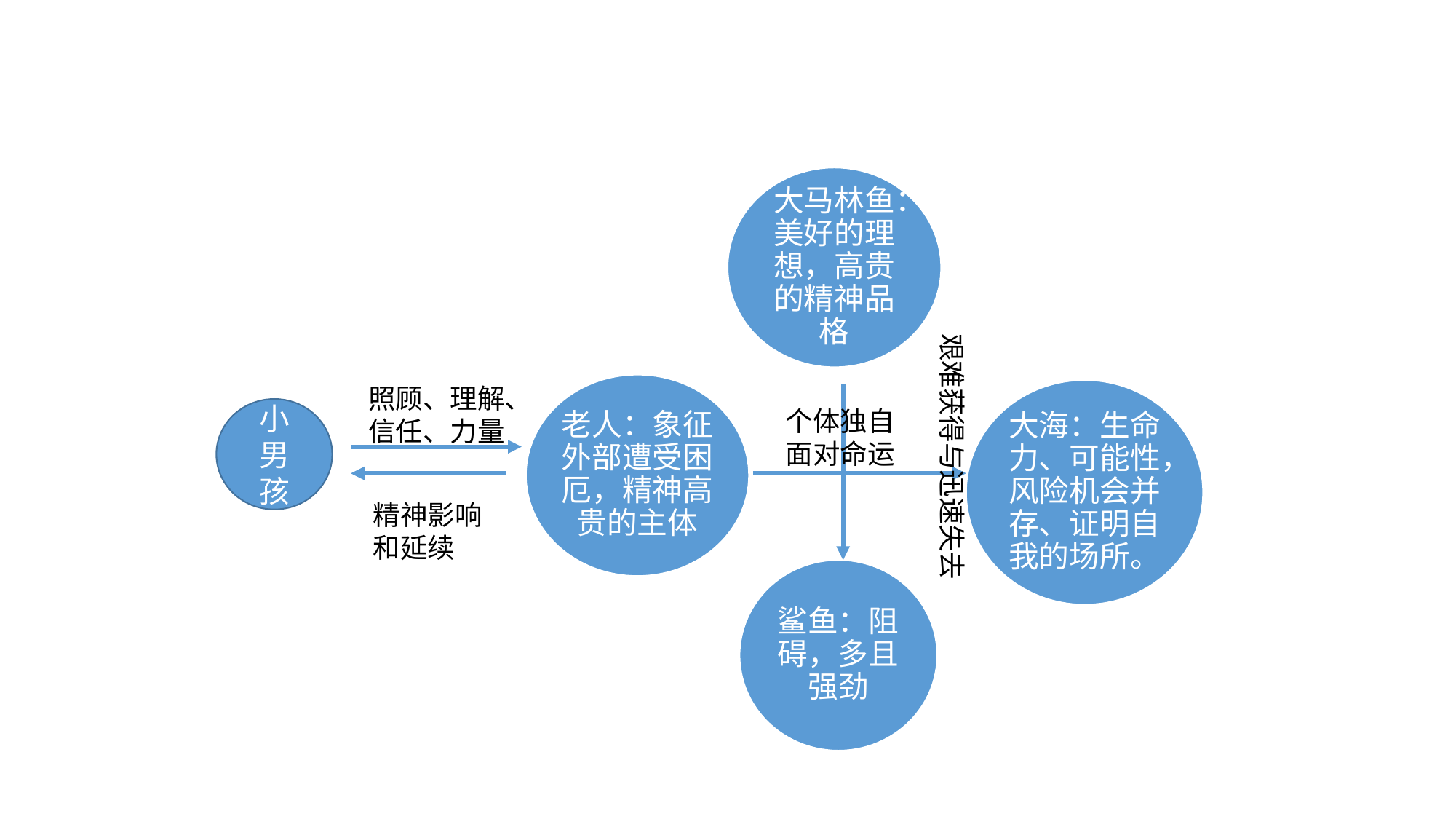

大马林鱼：美好的理想，高贵的精神品格
艰难获得与迅速失去

老人：象征外部遭受困厄，精神高贵的主体
照顾、理解、信任、力量

大海：生命力、可能性，风险机会并存、证明自我的场所。
个体独自面对命运
小男孩
精神影响和延续

鲨鱼：阻碍，多且强劲